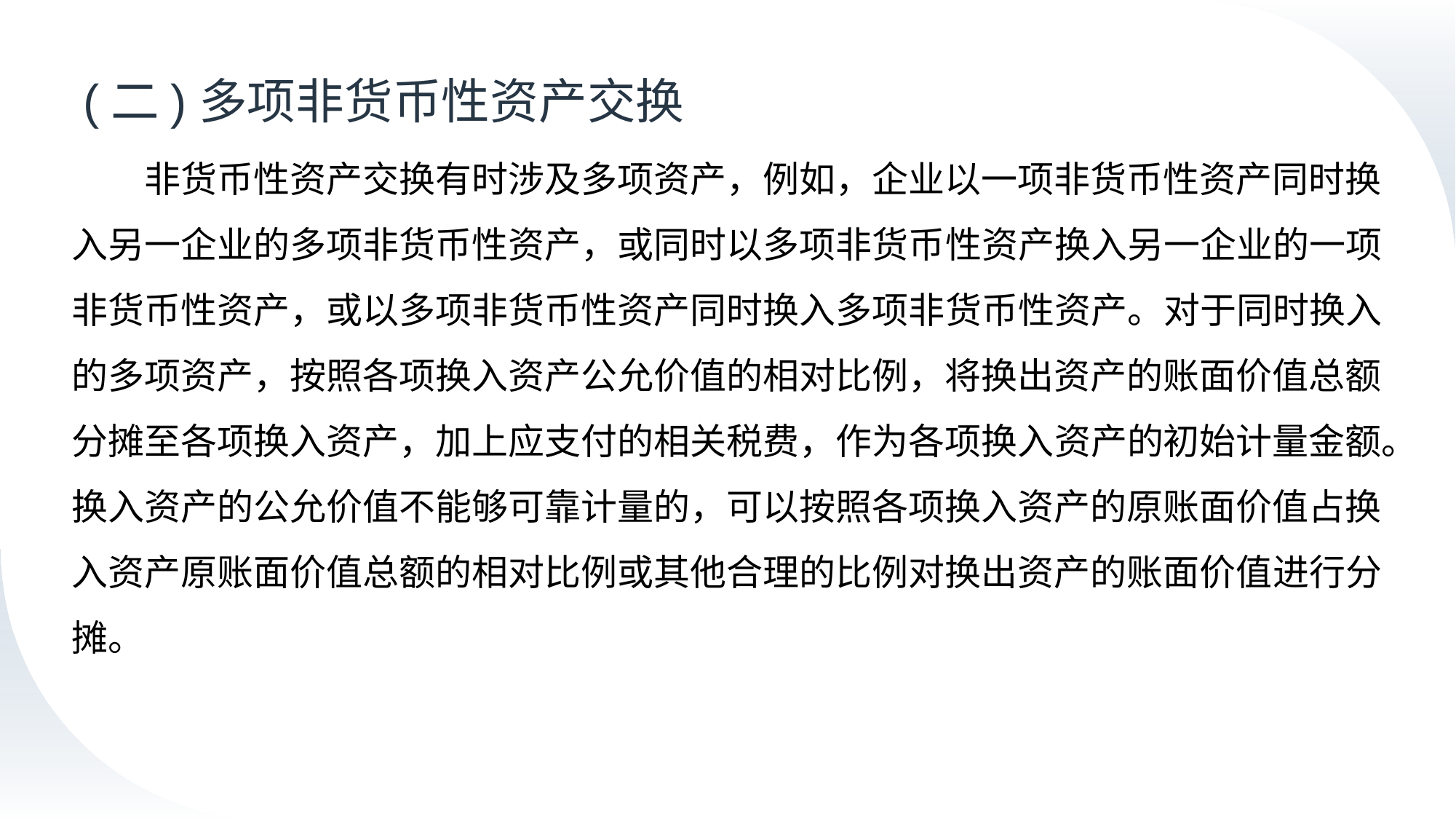

# (二)多项非货币性资产交换
非货币性资产交换有时涉及多项资产，例如，企业以一项非货币性资产同时换入另一企业的多项非货币性资产，或同时以多项非货币性资产换入另一企业的一项非货币性资产，或以多项非货币性资产同时换入多项非货币性资产。对于同时换入的多项资产，按照各项换入资产公允价值的相对比例，将换出资产的账面价值总额分摊至各项换入资产，加上应支付的相关税费，作为各项换入资产的初始计量金额。换入资产的公允价值不能够可靠计量的，可以按照各项换入资产的原账面价值占换入资产原账面价值总额的相对比例或其他合理的比例对换出资产的账面价值进行分摊。